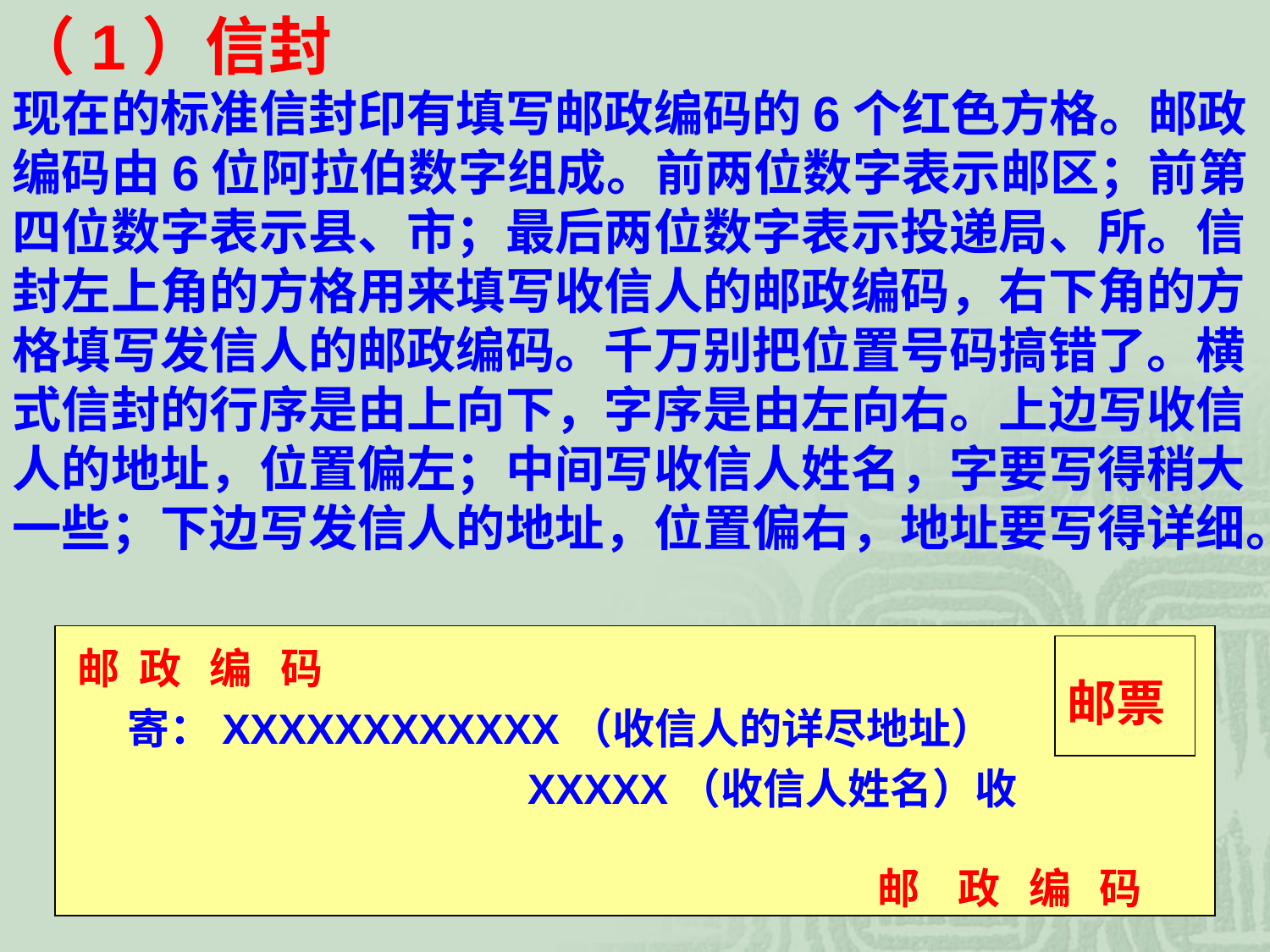

（1）信封
现在的标准信封印有填写邮政编码的6个红色方格。邮政编码由6位阿拉伯数字组成。前两位数字表示邮区；前第四位数字表示县、市；最后两位数字表示投递局、所。信封左上角的方格用来填写收信人的邮政编码，右下角的方格填写发信人的邮政编码。千万别把位置号码搞错了。横式信封的行序是由上向下，字序是由左向右。上边写收信人的地址，位置偏左；中间写收信人姓名，字要写得稍大一些；下边写发信人的地址，位置偏右，地址要写得详细。

邮  政   编   码

邮票
寄：XXXXXXXXXXXX（收信人的详尽地址）
XXXXX（收信人姓名）收
                 邮    政   编   码